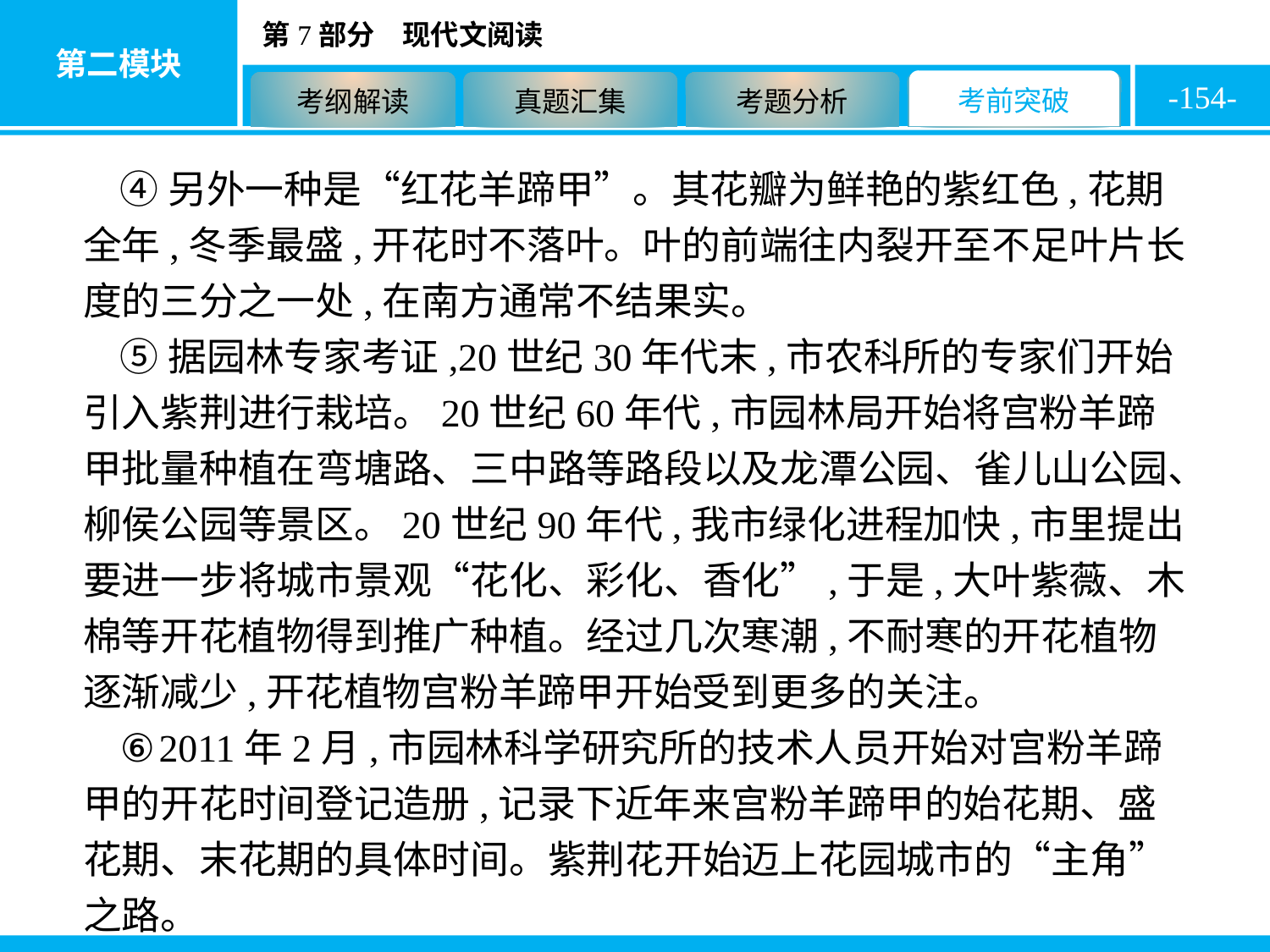

-154-
④另外一种是“红花羊蹄甲”。其花瓣为鲜艳的紫红色,花期全年,冬季最盛,开花时不落叶。叶的前端往内裂开至不足叶片长度的三分之一处,在南方通常不结果实。
⑤据园林专家考证,20世纪30年代末,市农科所的专家们开始引入紫荆进行栽培。20世纪60年代,市园林局开始将宫粉羊蹄甲批量种植在弯塘路、三中路等路段以及龙潭公园、雀儿山公园、柳侯公园等景区。20世纪90年代,我市绿化进程加快,市里提出要进一步将城市景观“花化、彩化、香化”,于是,大叶紫薇、木棉等开花植物得到推广种植。经过几次寒潮,不耐寒的开花植物逐渐减少,开花植物宫粉羊蹄甲开始受到更多的关注。
⑥2011年2月,市园林科学研究所的技术人员开始对宫粉羊蹄甲的开花时间登记造册,记录下近年来宫粉羊蹄甲的始花期、盛花期、末花期的具体时间。紫荆花开始迈上花园城市的“主角”之路。